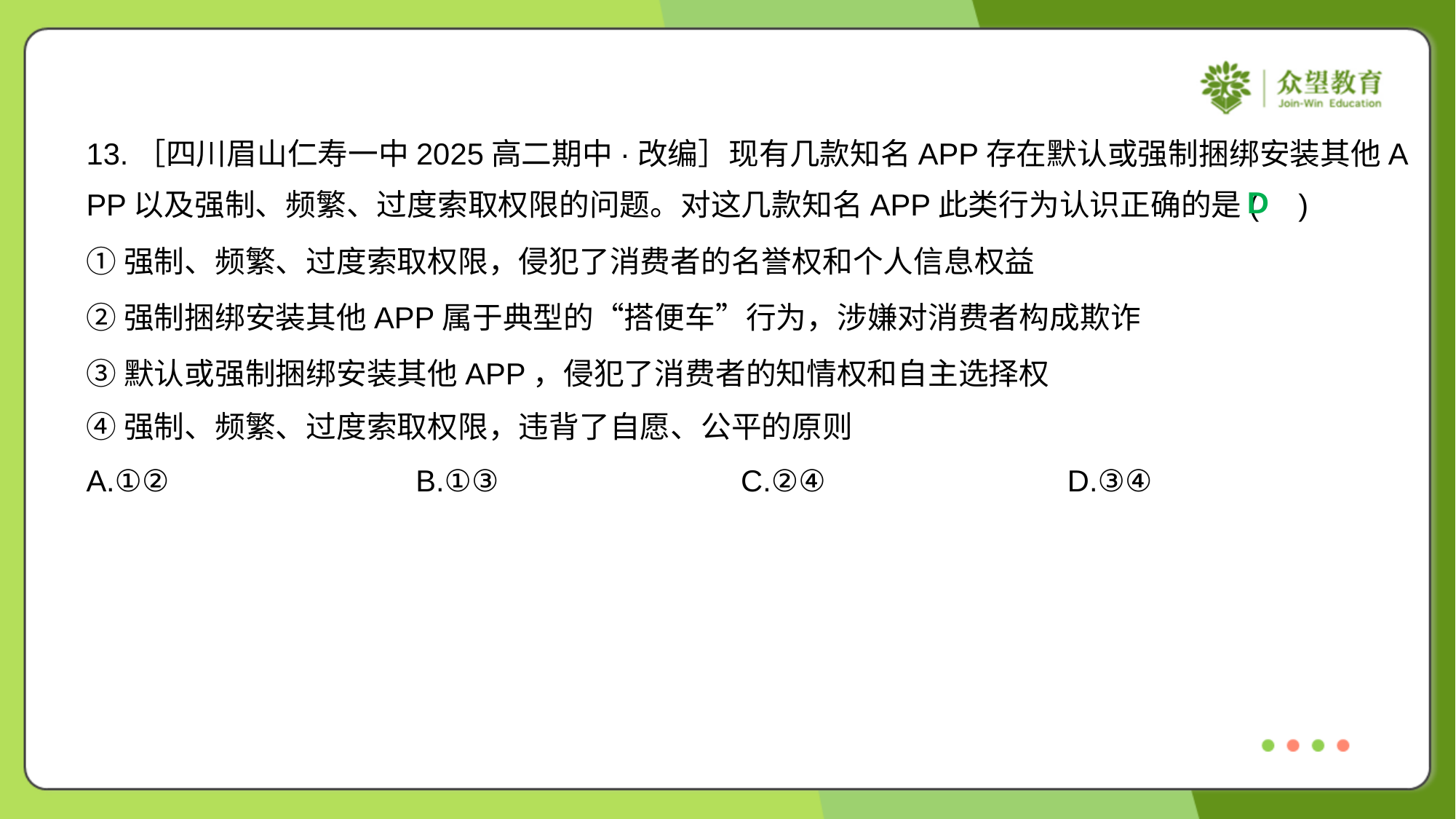

13.［四川眉山仁寿一中2025高二期中·改编］现有几款知名APP存在默认或强制捆绑安装其他A
PP以及强制、频繁、过度索取权限的问题。对这几款知名APP此类行为认识正确的是(     )
D
①强制、频繁、过度索取权限，侵犯了消费者的名誉权和个人信息权益
②强制捆绑安装其他APP属于典型的“搭便车”行为，涉嫌对消费者构成欺诈
③默认或强制捆绑安装其他APP，侵犯了消费者的知情权和自主选择权
④强制、频繁、过度索取权限，违背了自愿、公平的原则
A.①②	B.①③	C.②④	D.③④